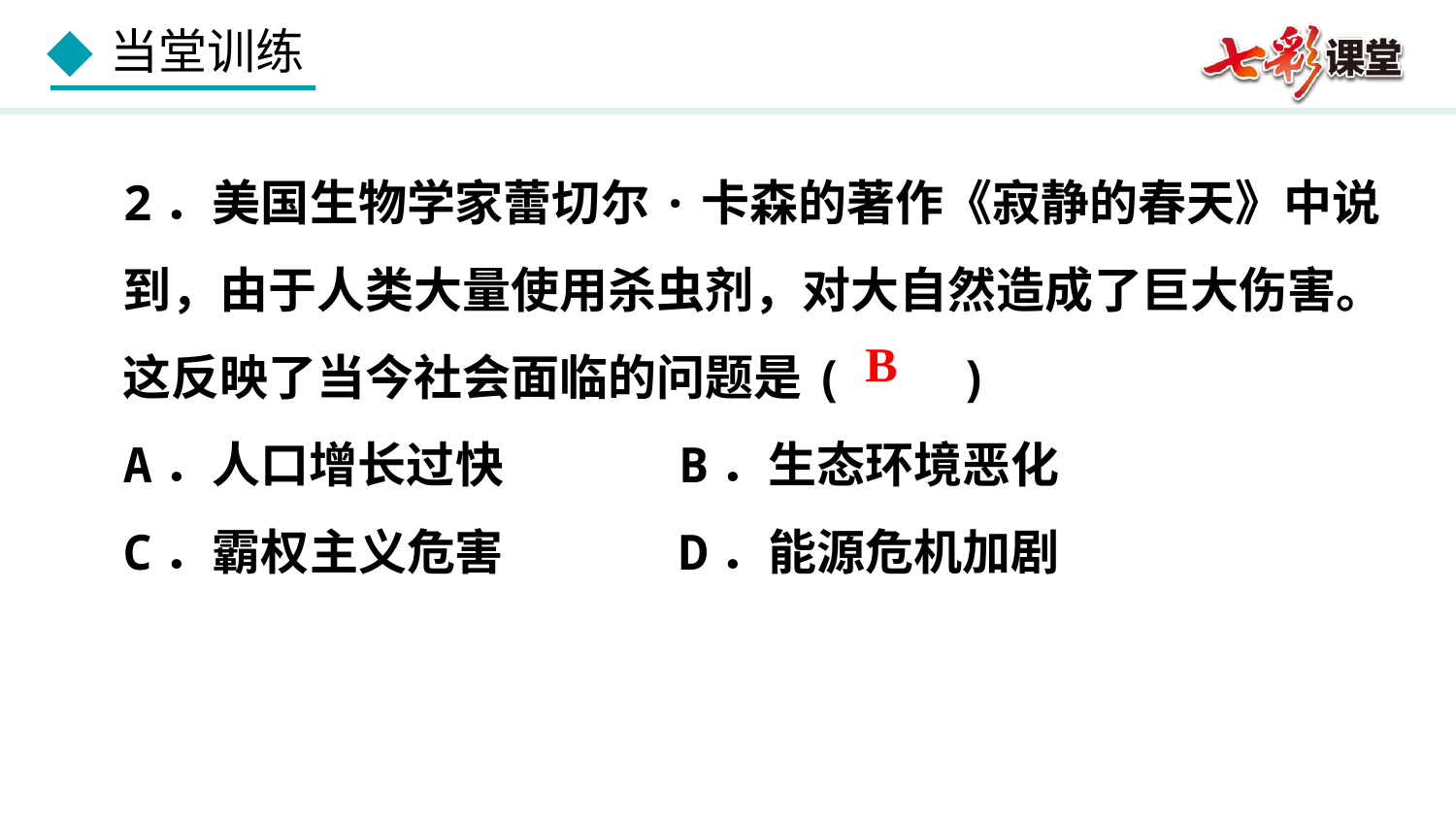

2．美国生物学家蕾切尔·卡森的著作《寂静的春天》中说到，由于人类大量使用杀虫剂，对大自然造成了巨大伤害。这反映了当今社会面临的问题是(    )
A．人口增长过快               B．生态环境恶化
C．霸权主义危害               D．能源危机加剧
B